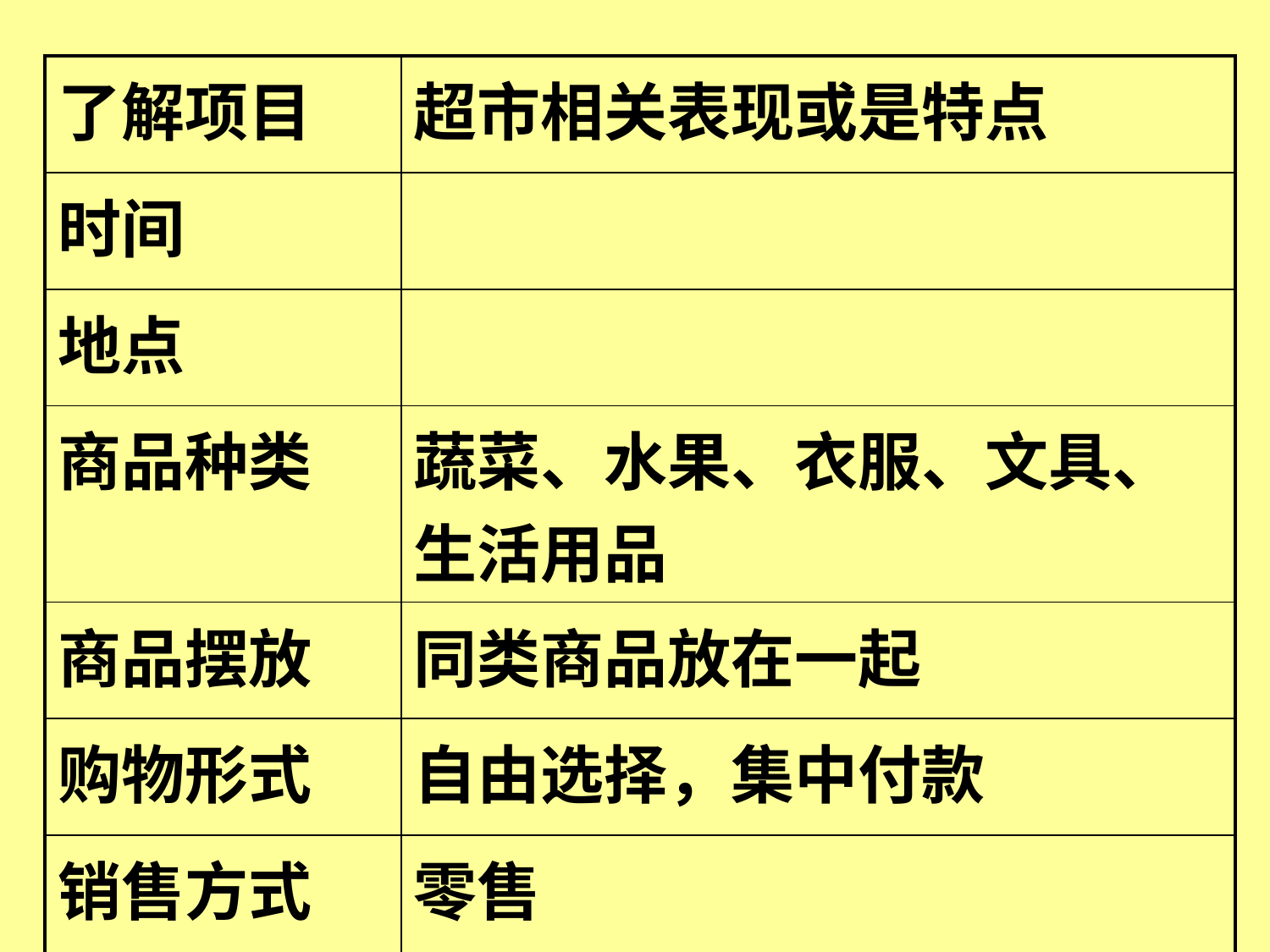

| 了解项目 | 超市相关表现或是特点 |
| --- | --- |
| 时间 |  |
| 地点 |  |
| 商品种类 | 蔬菜、水果、衣服、文具、生活用品 |
| 商品摆放 | 同类商品放在一起 |
| 购物形式 | 自由选择，集中付款 |
| 销售方式 | 零售 |